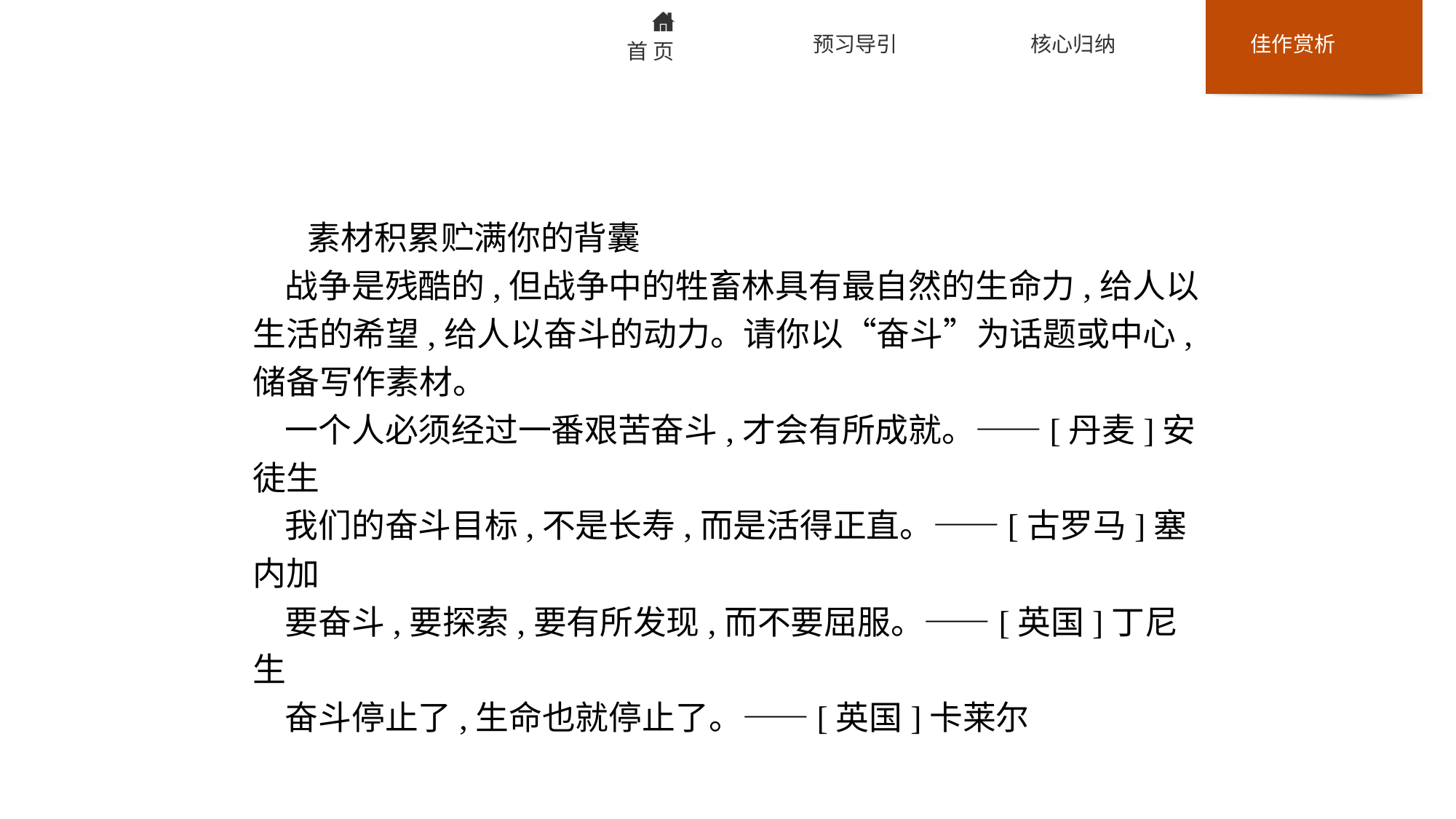

素材积累贮满你的背囊
战争是残酷的,但战争中的牲畜林具有最自然的生命力,给人以生活的希望,给人以奋斗的动力。请你以“奋斗”为话题或中心,储备写作素材。
一个人必须经过一番艰苦奋斗,才会有所成就。——[丹麦]安徒生
我们的奋斗目标,不是长寿,而是活得正直。——[古罗马]塞内加
要奋斗,要探索,要有所发现,而不要屈服。——[英国]丁尼生
奋斗停止了,生命也就停止了。——[英国]卡莱尔